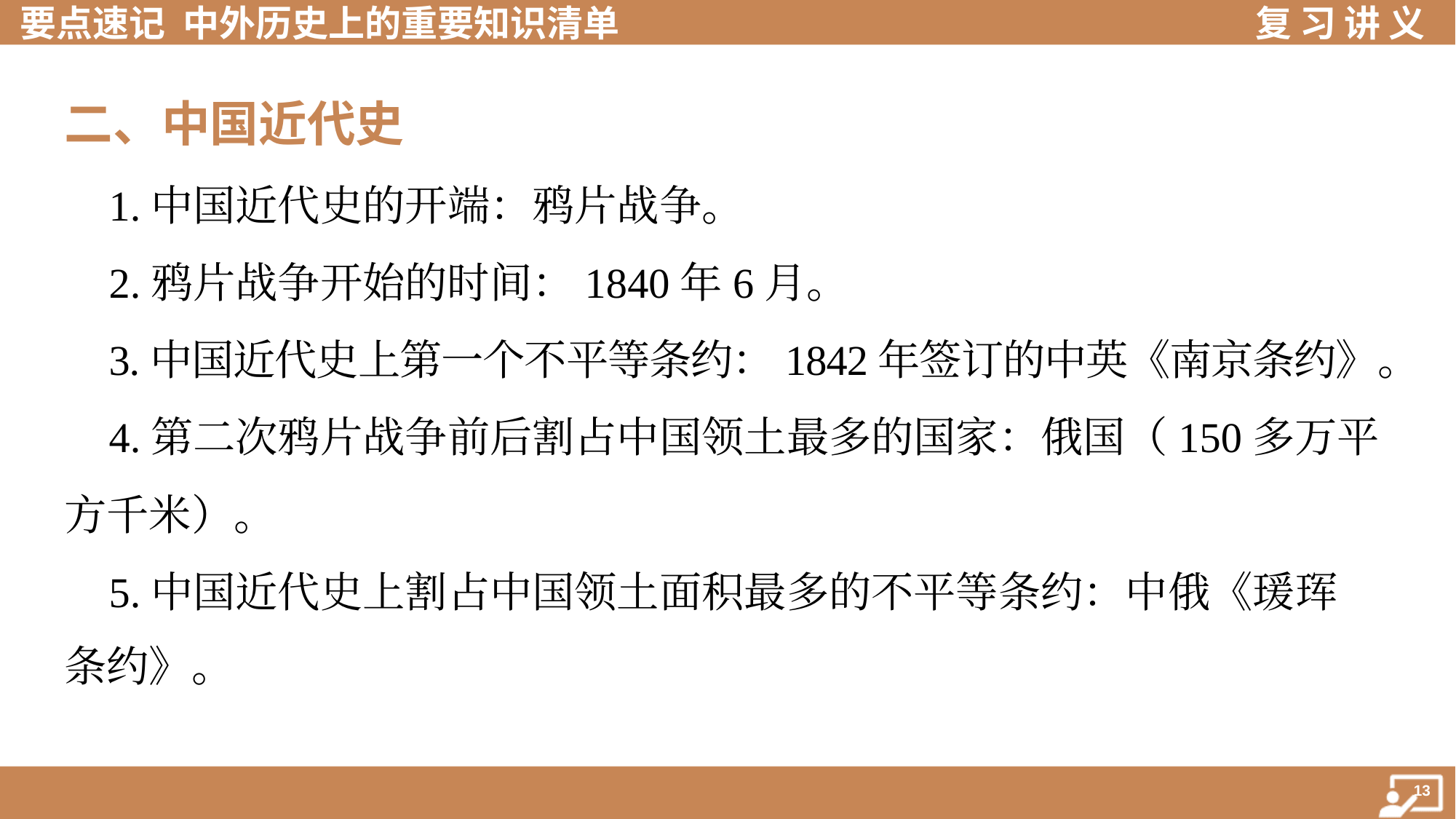

二、中国近代史
    1.中国近代史的开端：鸦片战争。
    2.鸦片战争开始的时间：1840年6月。
    3.中国近代史上第一个不平等条约：1842年签订的中英《南京条约》。
    4.第二次鸦片战争前后割占中国领土最多的国家：俄国（150多万平
方千米）。
    5.中国近代史上割占中国领土面积最多的不平等条约：中俄《瑗珲
条约》。